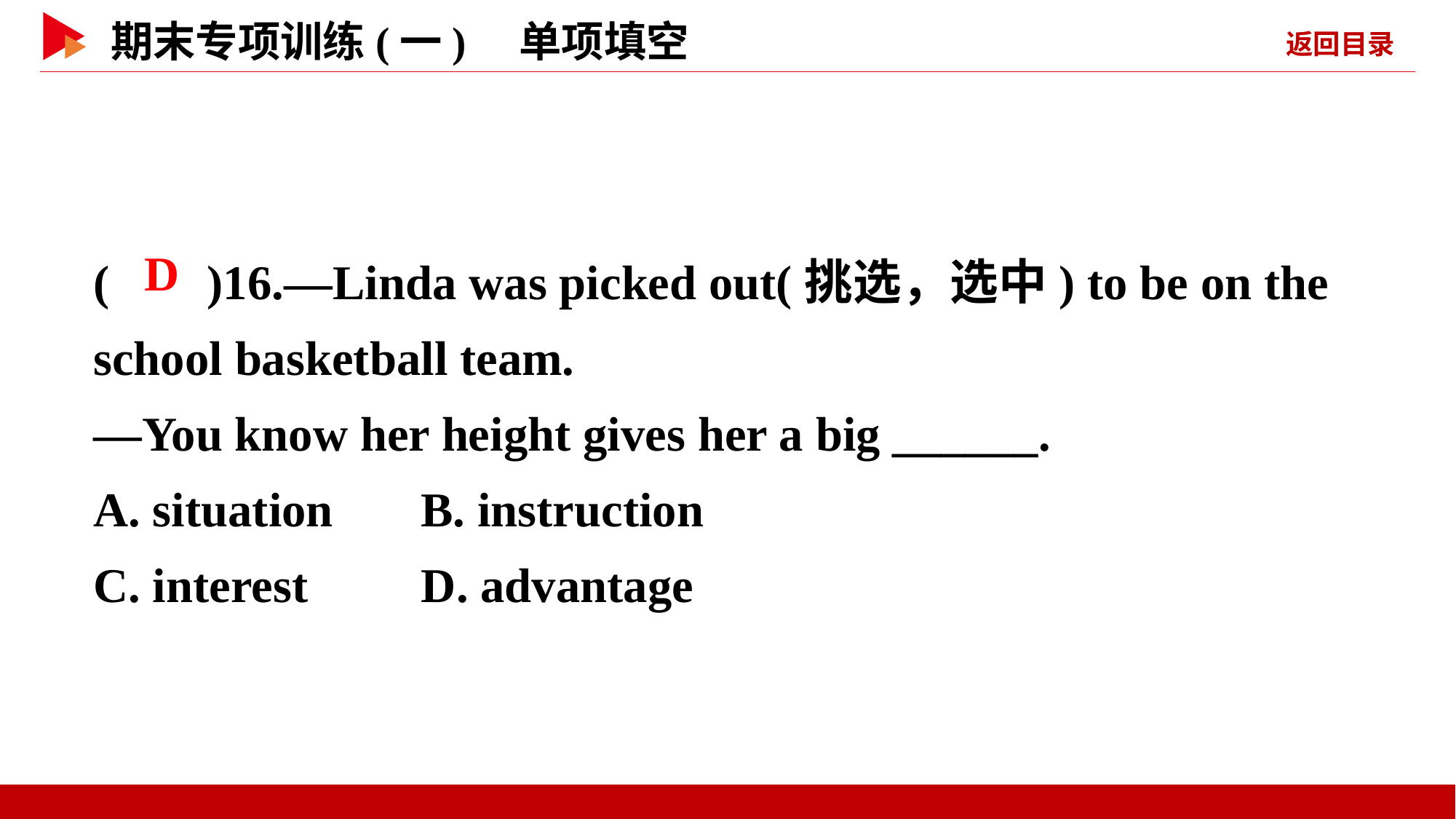

(        )16.—Linda was picked out(挑选，选中) to be on the school basketball team.
—You know her height gives her a big ______.
A. situation	B. instruction
C. interest	         D. advantage
   D